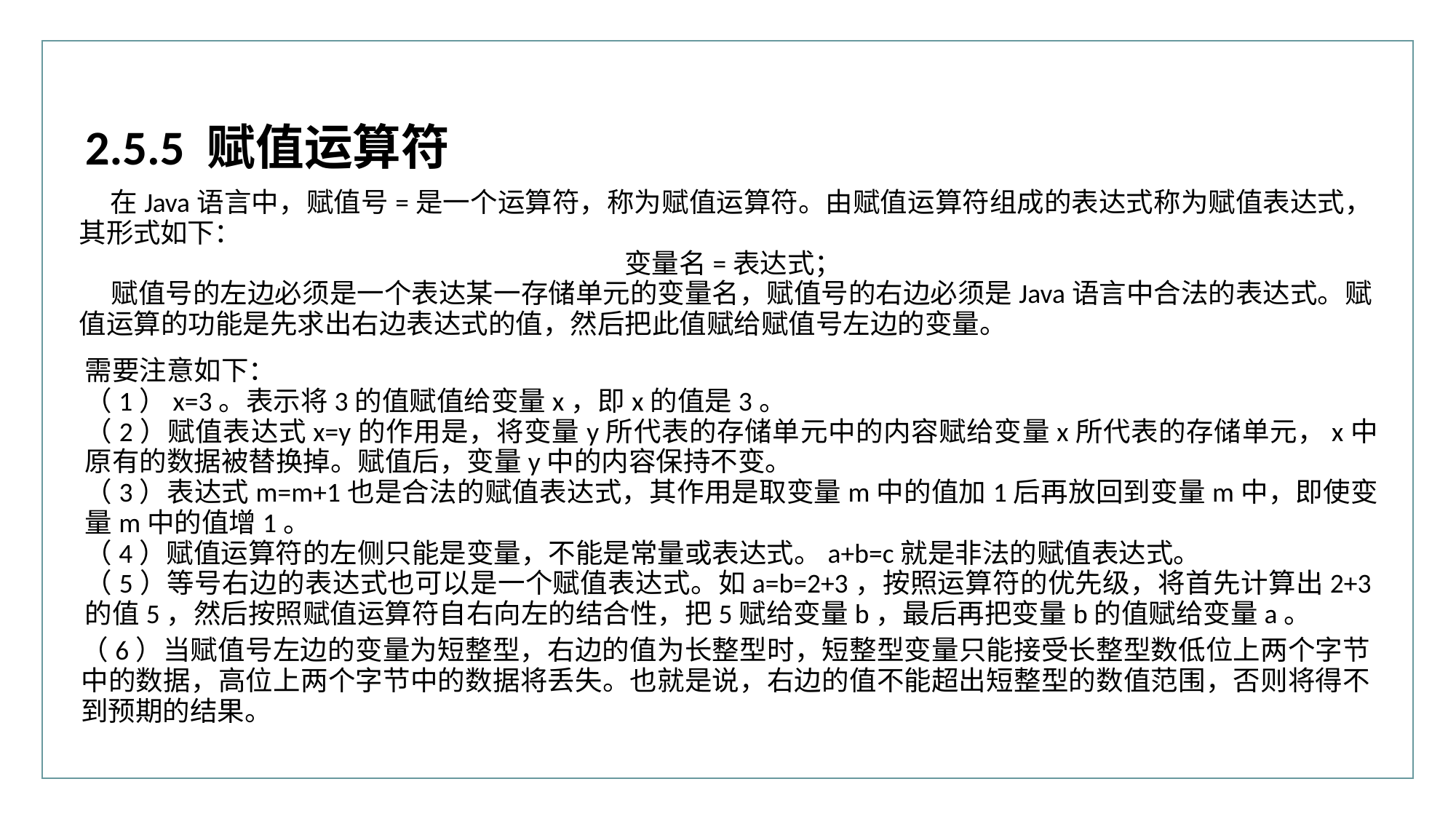

2.5.5 赋值运算符
在Java语言中，赋值号=是一个运算符，称为赋值运算符。由赋值运算符组成的表达式称为赋值表达式，其形式如下：
变量名=表达式；
赋值号的左边必须是一个表达某一存储单元的变量名，赋值号的右边必须是Java语言中合法的表达式。赋值运算的功能是先求出右边表达式的值，然后把此值赋给赋值号左边的变量。
需要注意如下：
（1）x=3。表示将3的值赋值给变量x，即x的值是3。
（2）赋值表达式x=y的作用是，将变量y所代表的存储单元中的内容赋给变量x所代表的存储单元，x中原有的数据被替换掉。赋值后，变量y中的内容保持不变。
（3）表达式m=m+1也是合法的赋值表达式，其作用是取变量m中的值加1后再放回到变量m中，即使变量m中的值增1。
（4）赋值运算符的左侧只能是变量，不能是常量或表达式。a+b=c就是非法的赋值表达式。
（5）等号右边的表达式也可以是一个赋值表达式。如a=b=2+3，按照运算符的优先级，将首先计算出2+3的值5，然后按照赋值运算符自右向左的结合性，把5赋给变量b，最后再把变量b的值赋给变量a。
（6）当赋值号左边的变量为短整型，右边的值为长整型时，短整型变量只能接受长整型数低位上两个字节中的数据，高位上两个字节中的数据将丢失。也就是说，右边的值不能超出短整型的数值范围，否则将得不到预期的结果。